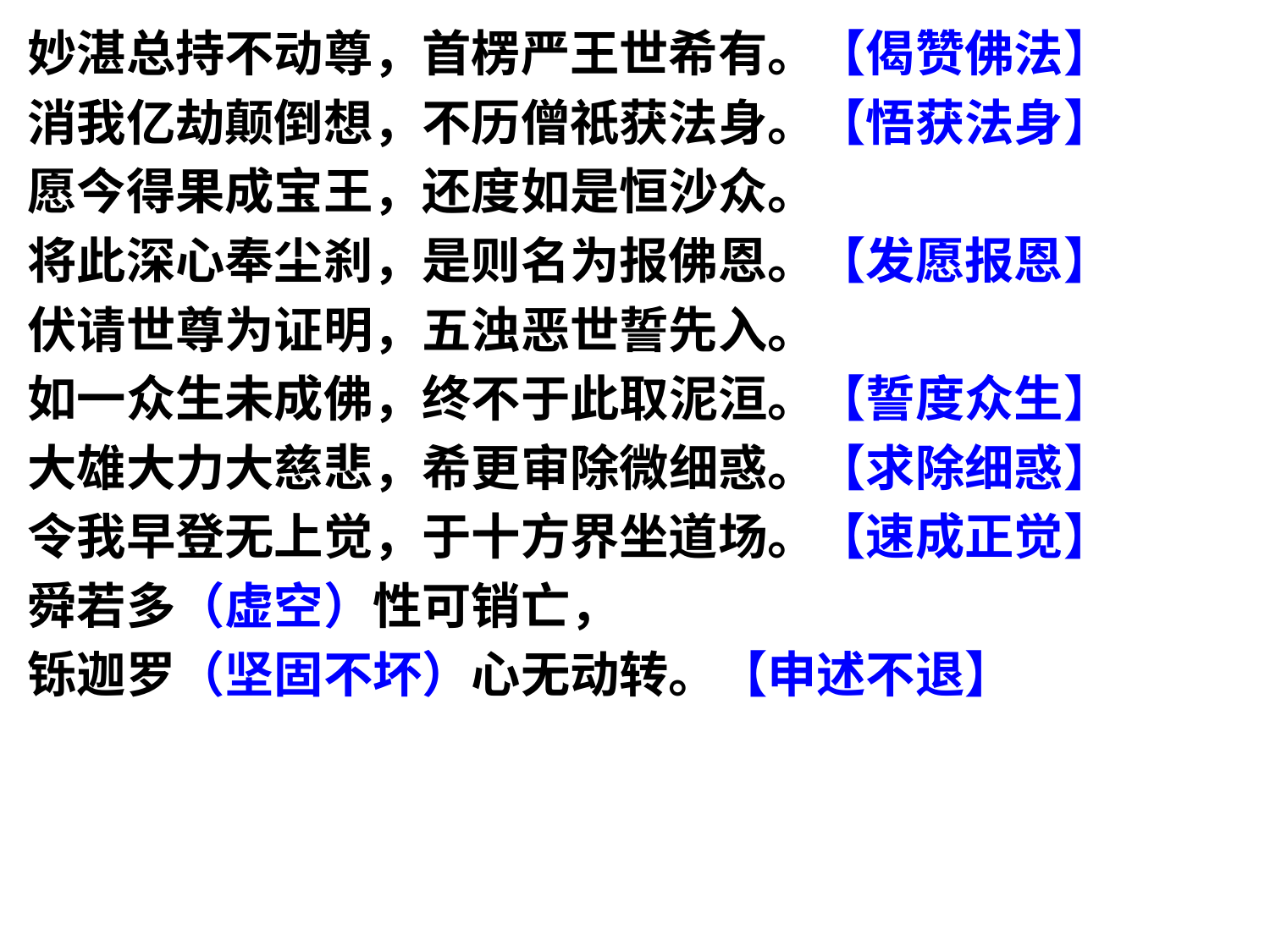

妙湛总持不动尊，首楞严王世希有。【偈赞佛法】
消我亿劫颠倒想，不历僧祇获法身。【悟获法身】
愿今得果成宝王，还度如是恒沙众。
将此深心奉尘刹，是则名为报佛恩。【发愿报恩】
伏请世尊为证明，五浊恶世誓先入。
如一众生未成佛，终不于此取泥洹。【誓度众生】
大雄大力大慈悲，希更审除微细惑。【求除细惑】
令我早登无上觉，于十方界坐道场。【速成正觉】
舜若多（虚空）性可销亡，
铄迦罗（坚固不坏）心无动转。【申述不退】